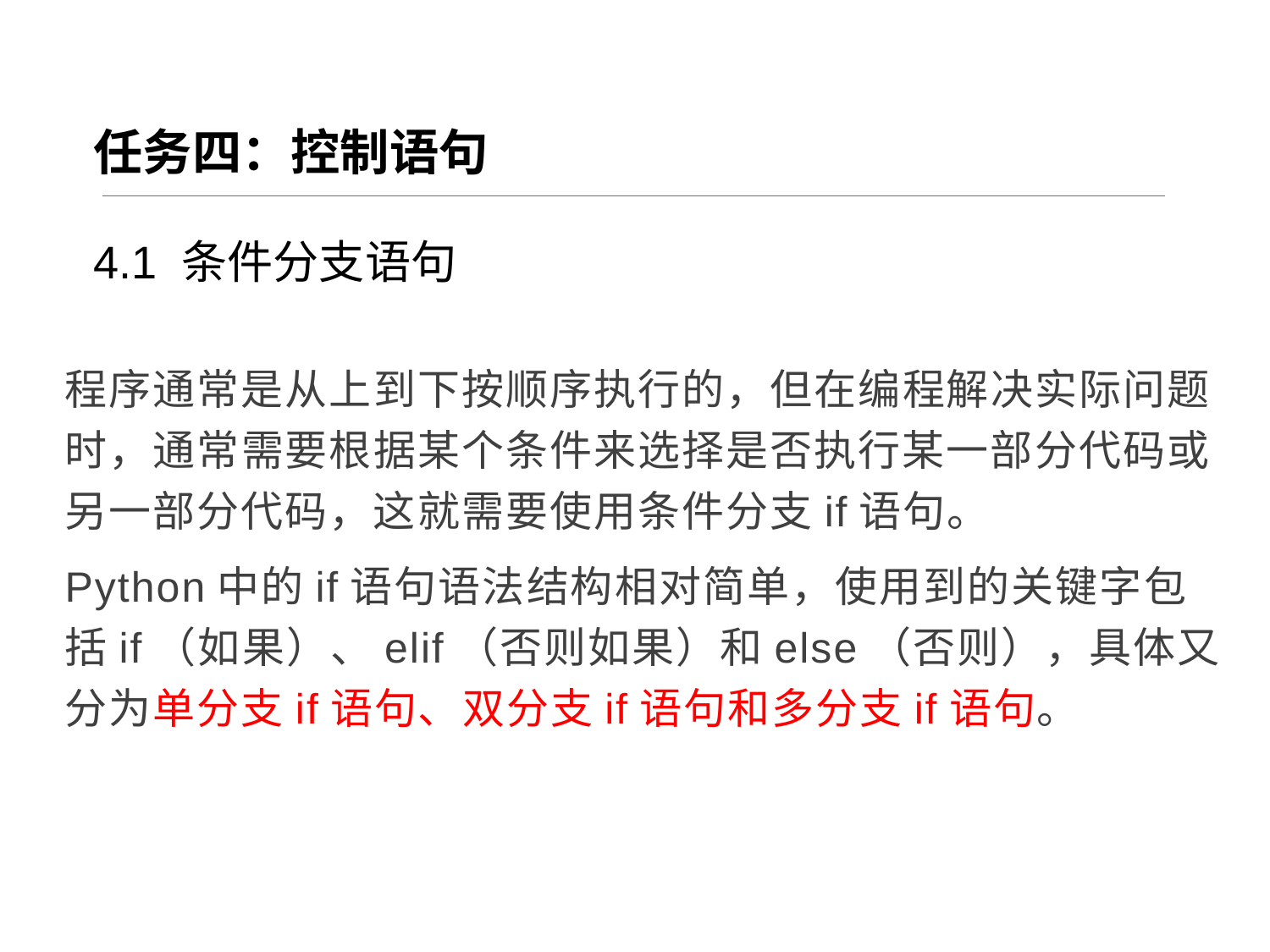

任务四：控制语句
4.1 条件分支语句
程序通常是从上到下按顺序执行的，但在编程解决实际问题时，通常需要根据某个条件来选择是否执行某一部分代码或另一部分代码，这就需要使用条件分支if语句。
Python中的if语句语法结构相对简单，使用到的关键字包括if（如果）、elif（否则如果）和else（否则），具体又分为单分支if语句、双分支if语句和多分支if语句。